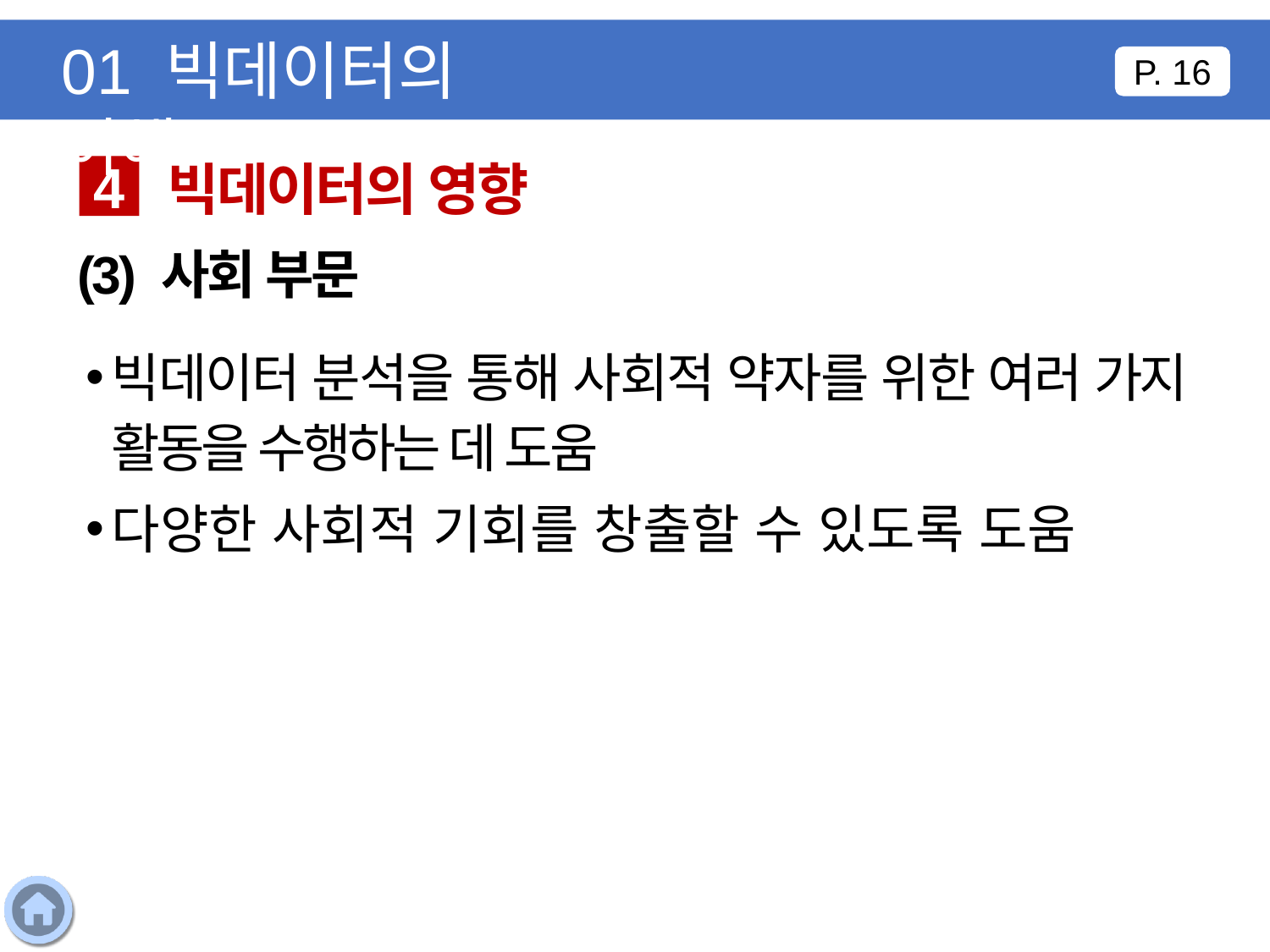

01 빅데이터의 이해
P. 16
빅데이터의 영향
4
(3) 사회 부문
빅데이터 분석을 통해 사회적 약자를 위한 여러 가지 활동을 수행하는 데 도움
다양한 사회적 기회를 창출할 수 있도록 도움